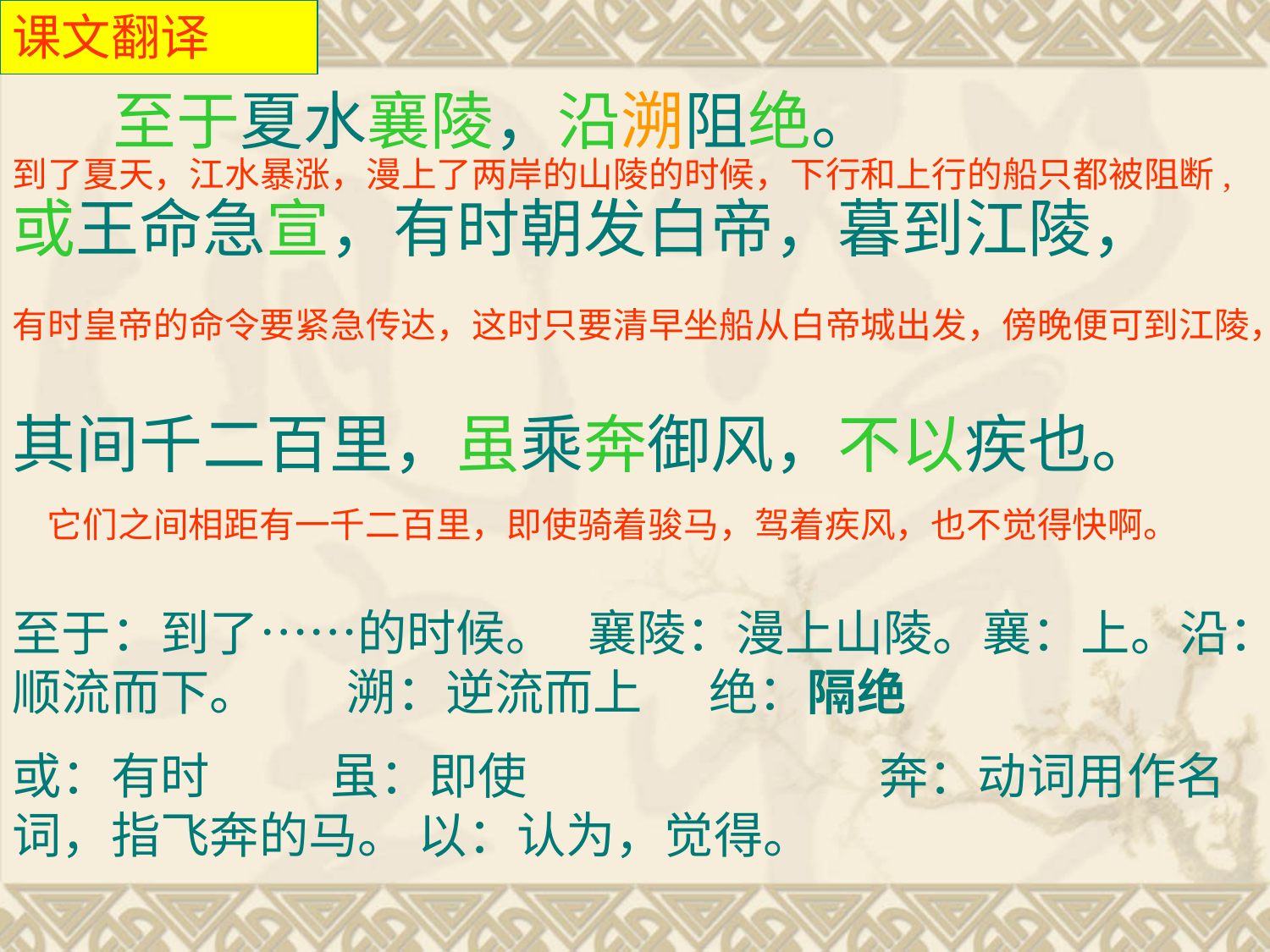

课文翻译
      至于夏水襄陵，沿溯阻绝。
或王命急宣，有时朝发白帝，暮到江陵，

其间千二百里，虽乘奔御风，不以疾也。
到了夏天，江水暴涨，漫上了两岸的山陵的时候，下行和上行的船只都被阻断,
有时皇帝的命令要紧急传达，这时只要清早坐船从白帝城出发，傍晚便可到江陵，

它们之间相距有一千二百里，即使骑着骏马，驾着疾风，也不觉得快啊。
至于：到了……的时候。   襄陵：漫上山陵。襄：上。沿：顺流而下。        溯：逆流而上      绝：隔绝
或：有时           虽：即使                                奔：动词用作名词，指飞奔的马。 以：认为，觉得。